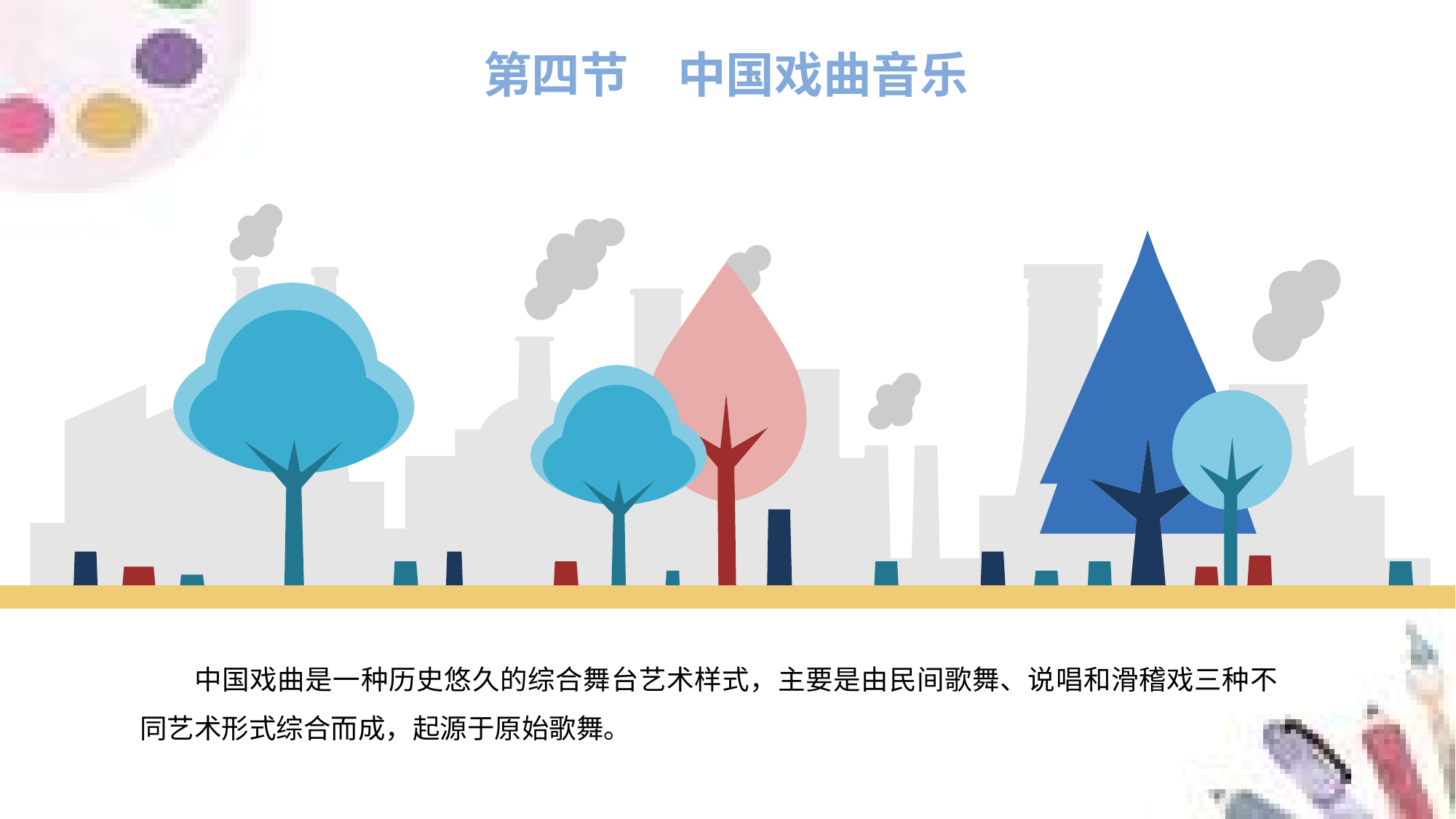

第四节　中国戏曲音乐

中国戏曲是一种历史悠久的综合舞台艺术样式，主要是由民间歌舞、说唱和滑稽戏三种不同艺术形式综合而成，起源于原始歌舞。